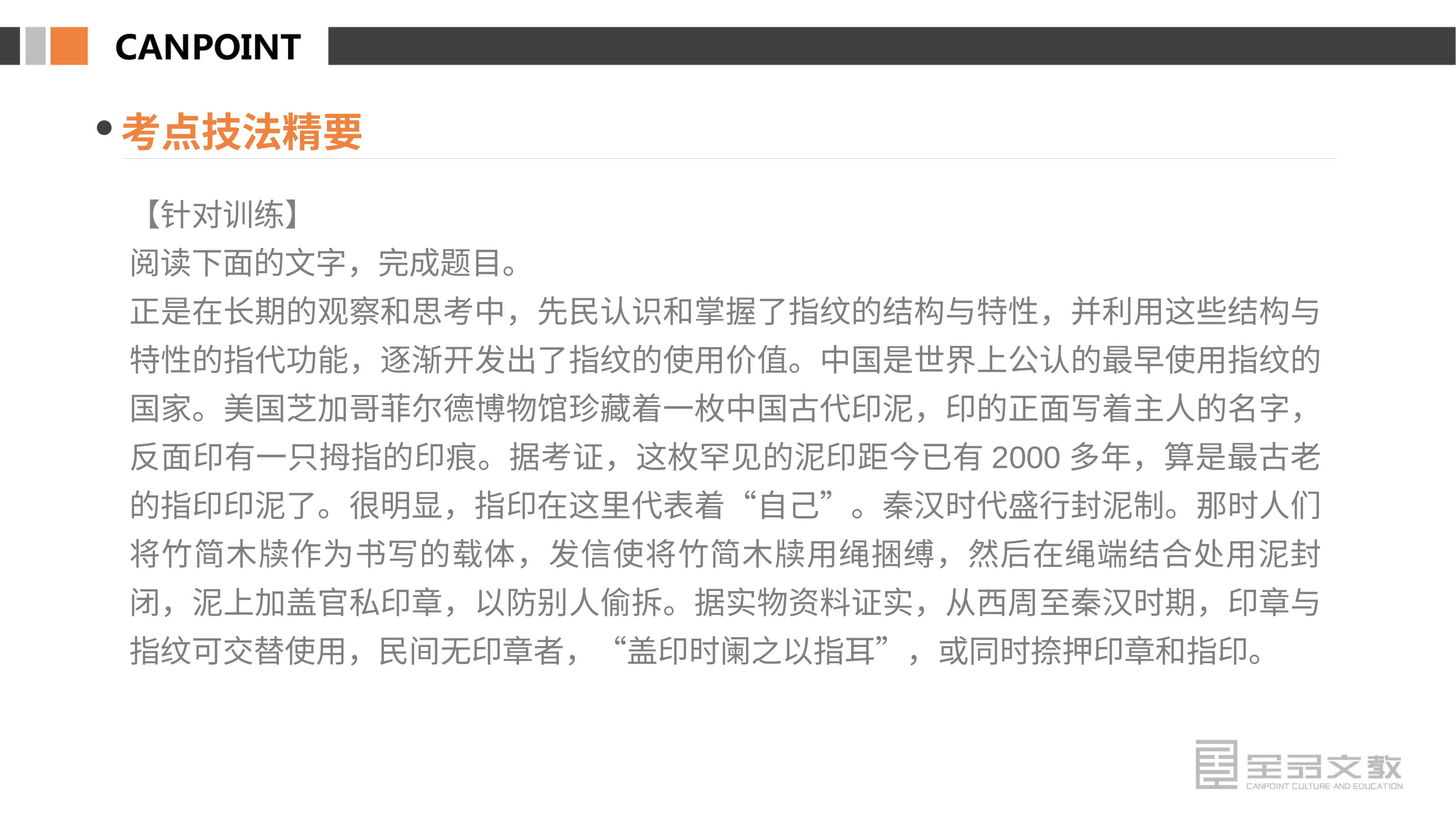

考点技法精要

【针对训练】
阅读下面的文字，完成题目。
正是在长期的观察和思考中，先民认识和掌握了指纹的结构与特性，并利用这些结构与特性的指代功能，逐渐开发出了指纹的使用价值。中国是世界上公认的最早使用指纹的国家。美国芝加哥菲尔德博物馆珍藏着一枚中国古代印泥，印的正面写着主人的名字，反面印有一只拇指的印痕。据考证，这枚罕见的泥印距今已有2000多年，算是最古老的指印印泥了。很明显，指印在这里代表着“自己”。秦汉时代盛行封泥制。那时人们将竹简木牍作为书写的载体，发信使将竹简木牍用绳捆缚，然后在绳端结合处用泥封闭，泥上加盖官私印章，以防别人偷拆。据实物资料证实，从西周至秦汉时期，印章与指纹可交替使用，民间无印章者，“盖印时阑之以指耳”，或同时捺押印章和指印。